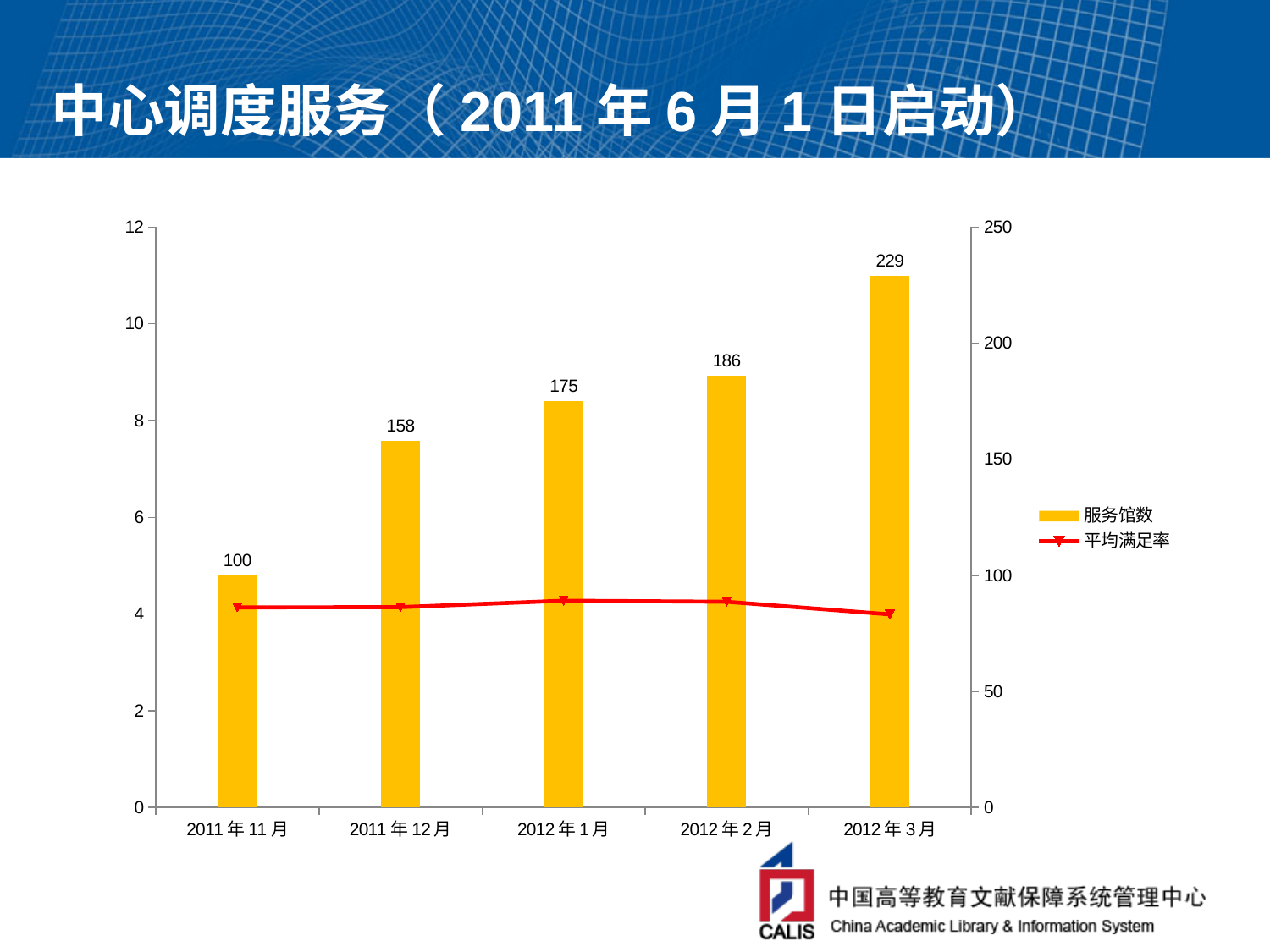

# 中心调度服务（2011年6月1日启动）

### Chart

| Category | 服务馆数 | 请求数 | 平均满足率 |
|---|---|---|---|
| 40848 | 100.0 | 10233.0 | 86.16999999999999 |
| 40878 | 158.0 | 21178.0 | 86.29 |
| 40909 | 175.0 | 28957.0 | 89.06 |
| 40940 | 186.0 | 36400.0 | 88.61 |
| 40969 | 229.0 | 49469.0 | 83.16 |